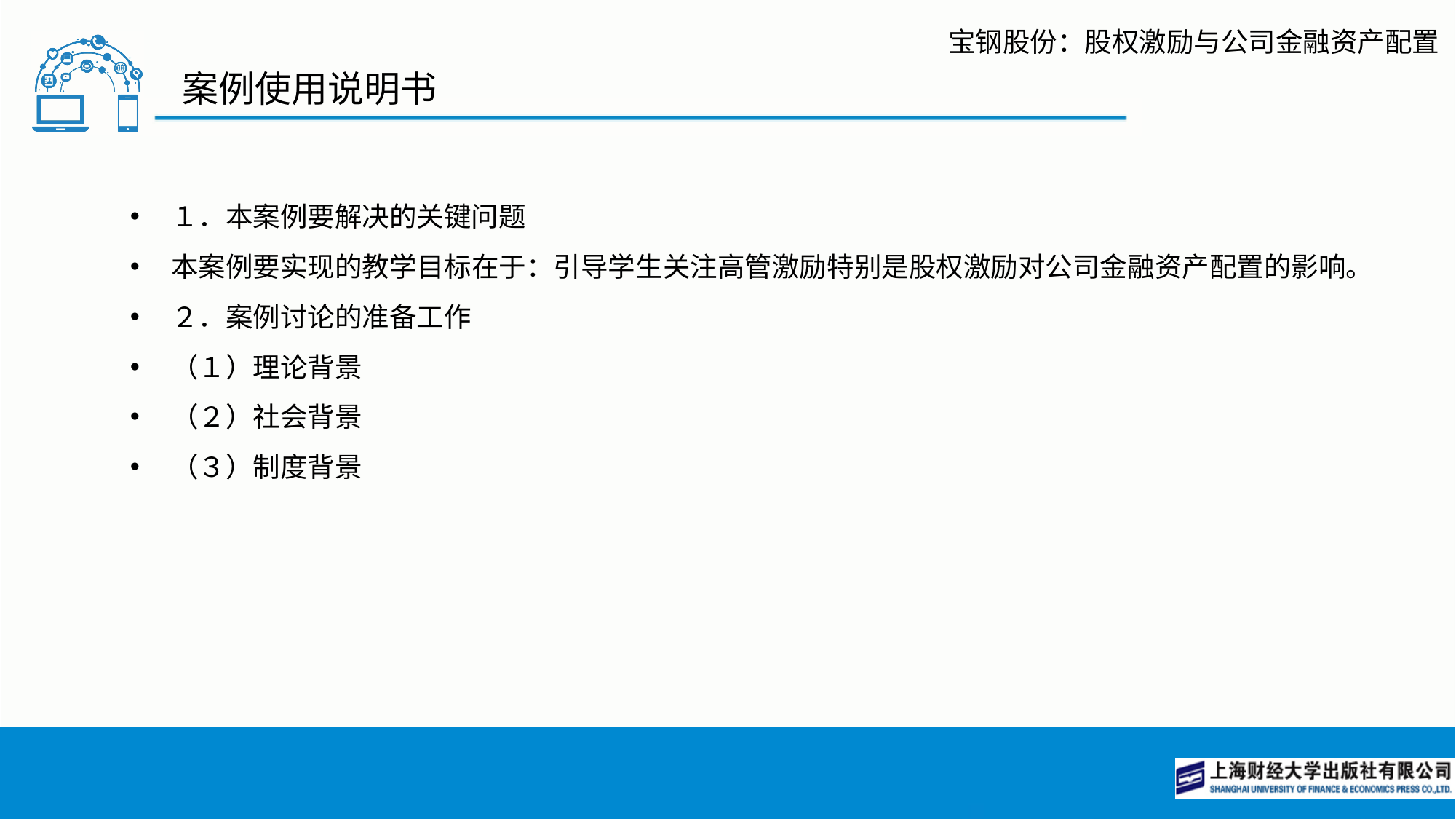

宝钢股份：股权激励与公司金融资产配置
# 案例使用说明书
１．本案例要解决的关键问题
本案例要实现的教学目标在于：引导学生关注高管激励特别是股权激励对公司金融资产配置的影响。
２．案例讨论的准备工作
（１）理论背景
（２）社会背景
（３）制度背景